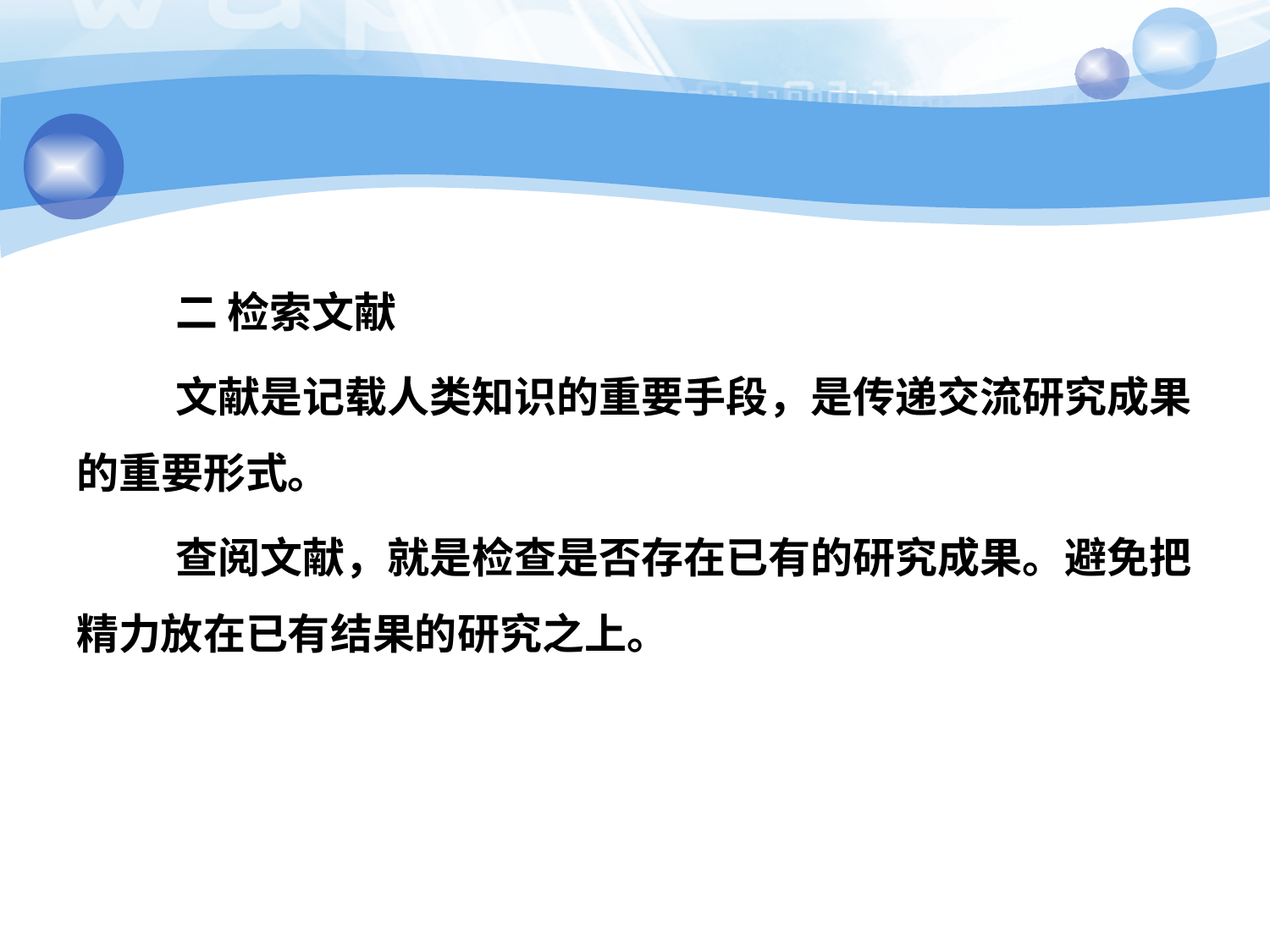

#
二 检索文献
文献是记载人类知识的重要手段，是传递交流研究成果的重要形式。
查阅文献，就是检查是否存在已有的研究成果。避免把精力放在已有结果的研究之上。